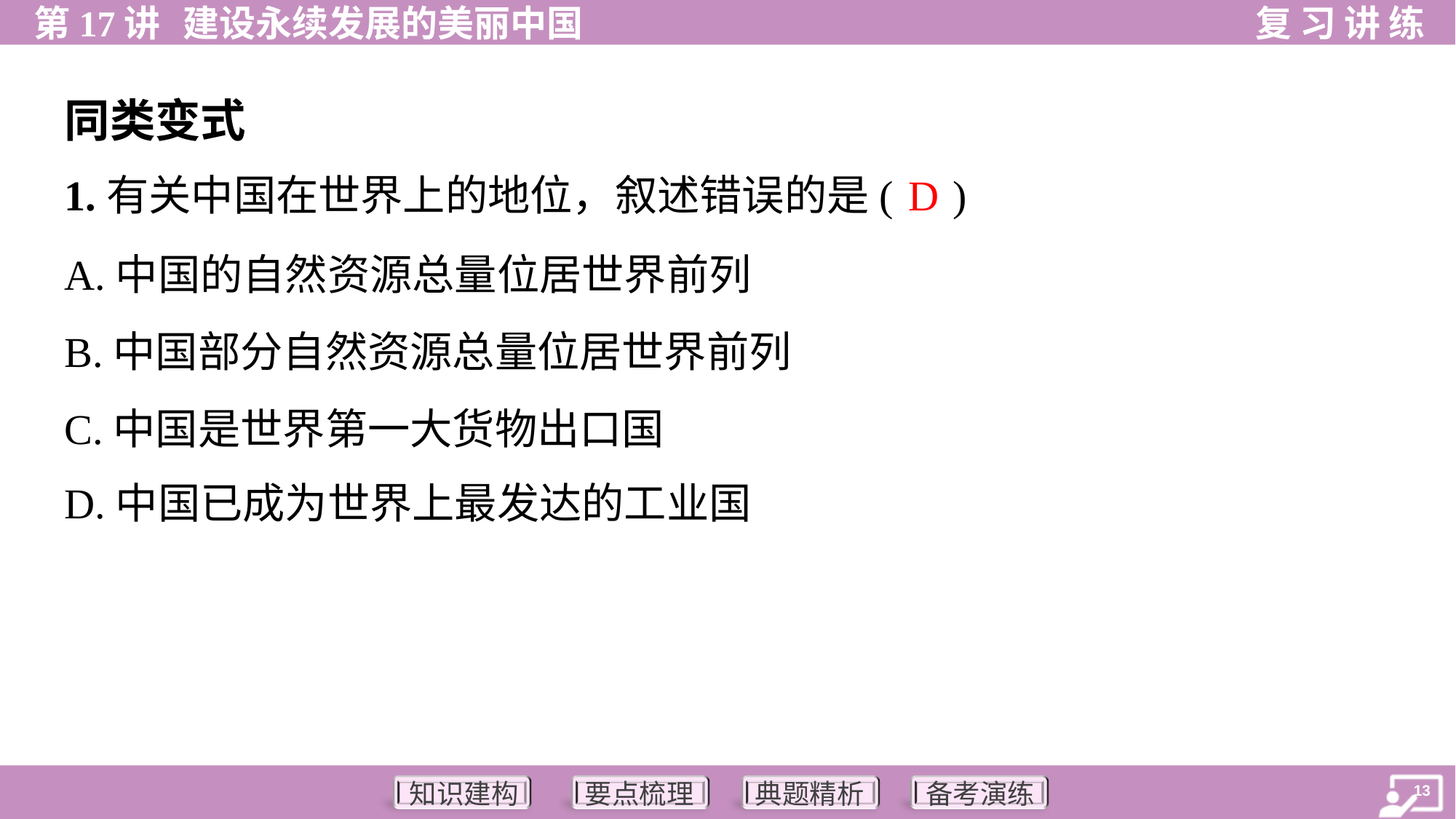

同类变式
D
1.有关中国在世界上的地位，叙述错误的是(     )
A.中国的自然资源总量位居世界前列
B.中国部分自然资源总量位居世界前列
C.中国是世界第一大货物出口国
D.中国已成为世界上最发达的工业国